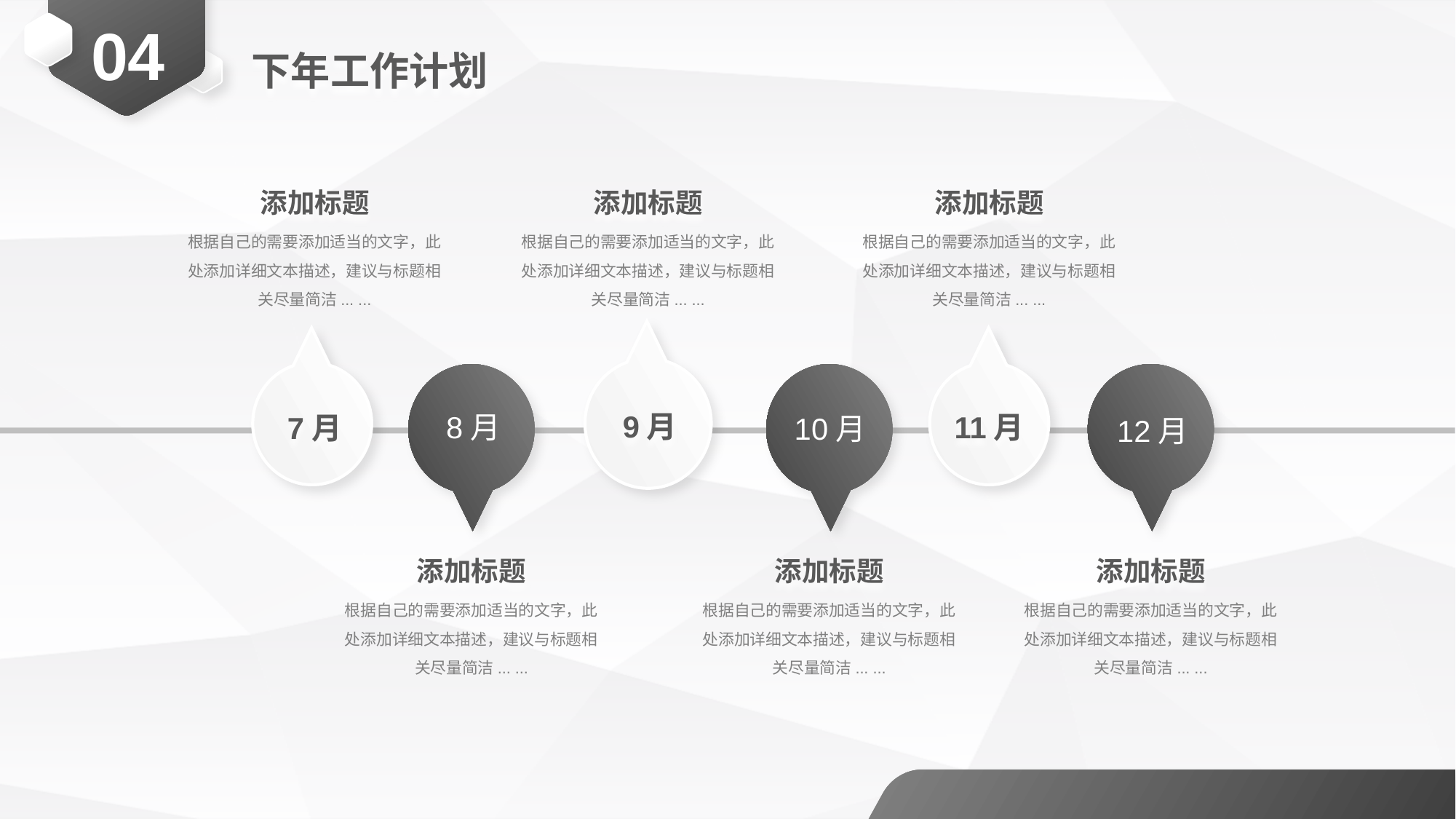

04
下年工作计划
添加标题
根据自己的需要添加适当的文字，此处添加详细文本描述，建议与标题相关尽量简洁... ...
添加标题
根据自己的需要添加适当的文字，此处添加详细文本描述，建议与标题相关尽量简洁... ...
添加标题
根据自己的需要添加适当的文字，此处添加详细文本描述，建议与标题相关尽量简洁... ...

9月

7月

11月

8月

10月

12月

添加标题
根据自己的需要添加适当的文字，此处添加详细文本描述，建议与标题相关尽量简洁... ...
添加标题
根据自己的需要添加适当的文字，此处添加详细文本描述，建议与标题相关尽量简洁... ...
添加标题
根据自己的需要添加适当的文字，此处添加详细文本描述，建议与标题相关尽量简洁... ...